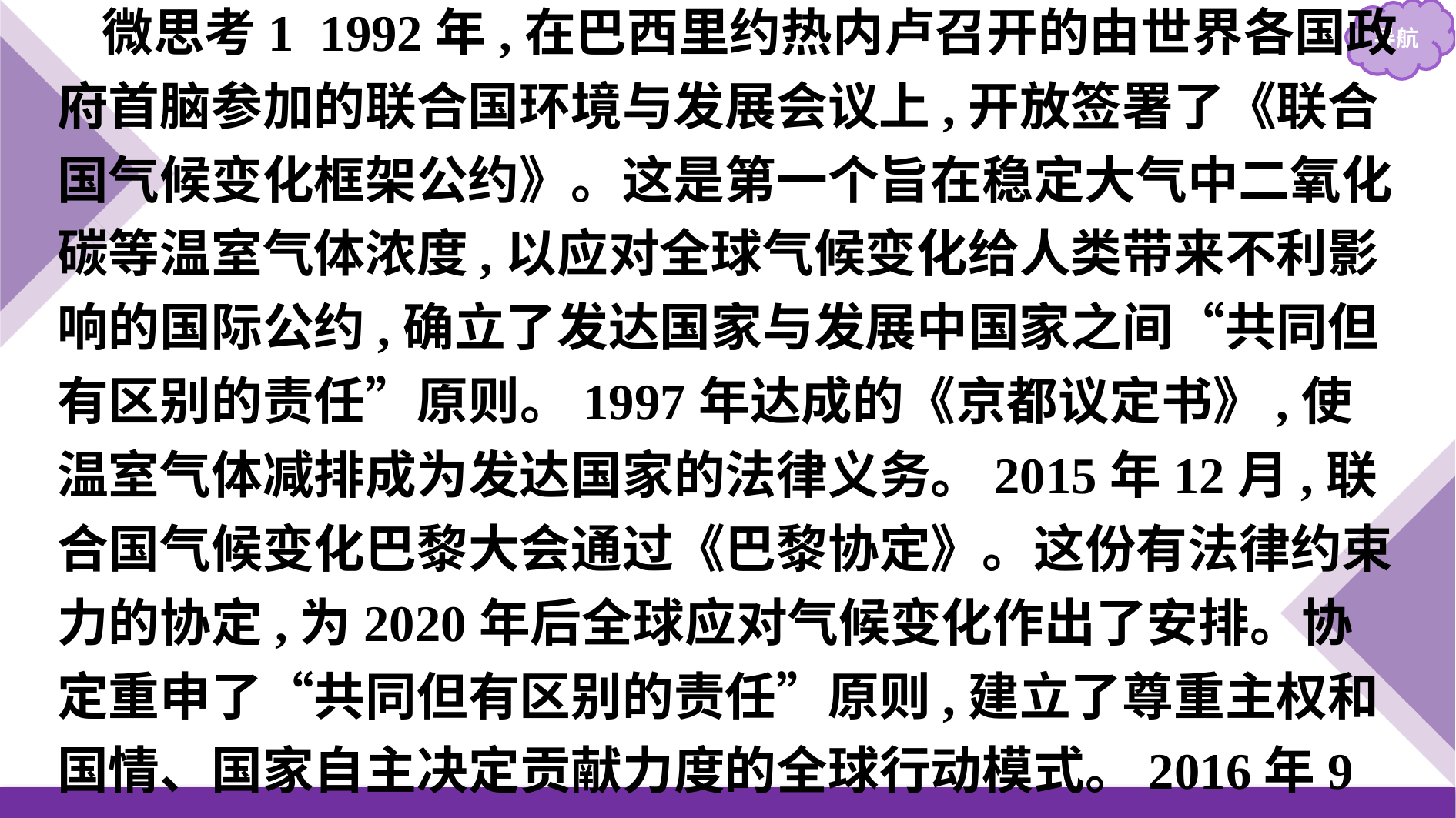

微思考1  1992年,在巴西里约热内卢召开的由世界各国政府首脑参加的联合国环境与发展会议上,开放签署了《联合国气候变化框架公约》。这是第一个旨在稳定大气中二氧化碳等温室气体浓度,以应对全球气候变化给人类带来不利影响的国际公约,确立了发达国家与发展中国家之间“共同但有区别的责任”原则。1997年达成的《京都议定书》,使温室气体减排成为发达国家的法律义务。2015年12月,联合国气候变化巴黎大会通过《巴黎协定》。这份有法律约束力的协定,为2020年后全球应对气候变化作出了安排。协定重申了“共同但有区别的责任”原则,建立了尊重主权和国情、国家自主决定贡献力度的全球行动模式。2016年9月,中国第十二届全